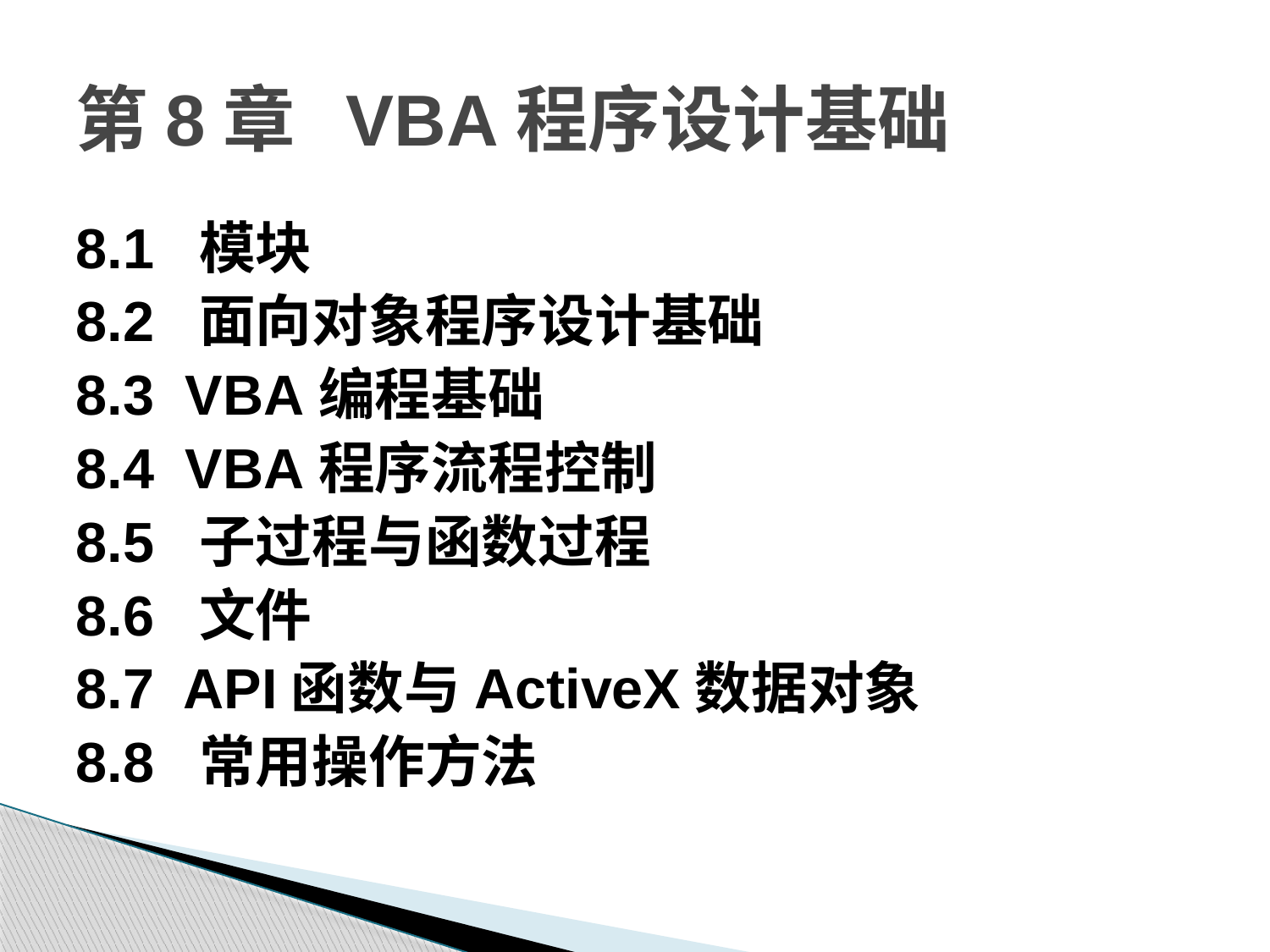

# 第8章  VBA程序设计基础
8.1  模块
8.2  面向对象程序设计基础
8.3  VBA编程基础
8.4  VBA程序流程控制
8.5  子过程与函数过程
8.6  文件
8.7  API函数与ActiveX数据对象
8.8  常用操作方法